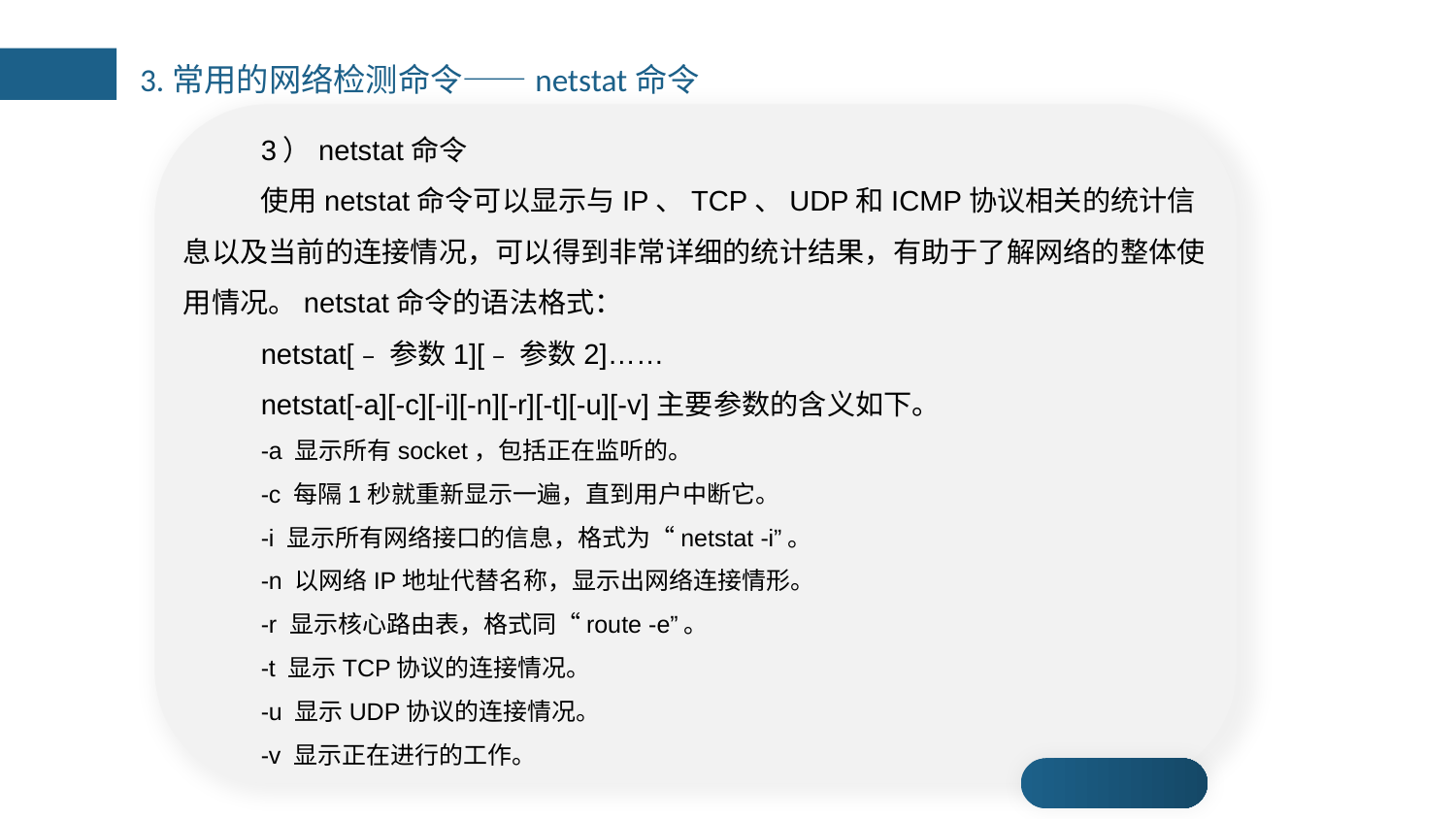

3.常用的网络检测命令——netstat命令

3）netstat命令
使用netstat命令可以显示与IP、TCP、UDP和ICMP协议相关的统计信息以及当前的连接情况，可以得到非常详细的统计结果，有助于了解网络的整体使用情况。netstat命令的语法格式：
netstat[﹣参数1][﹣参数2]……
netstat[-a][-c][-i][-n][-r][-t][-u][-v]主要参数的含义如下。
-a 显示所有socket，包括正在监听的。
-c 每隔1秒就重新显示一遍，直到用户中断它。
-i 显示所有网络接口的信息，格式为“netstat -i”。
-n 以网络IP地址代替名称，显示出网络连接情形。
-r 显示核心路由表，格式同“route -e”。
-t 显示TCP协议的连接情况。
-u 显示UDP协议的连接情况。
-v 显示正在进行的工作。